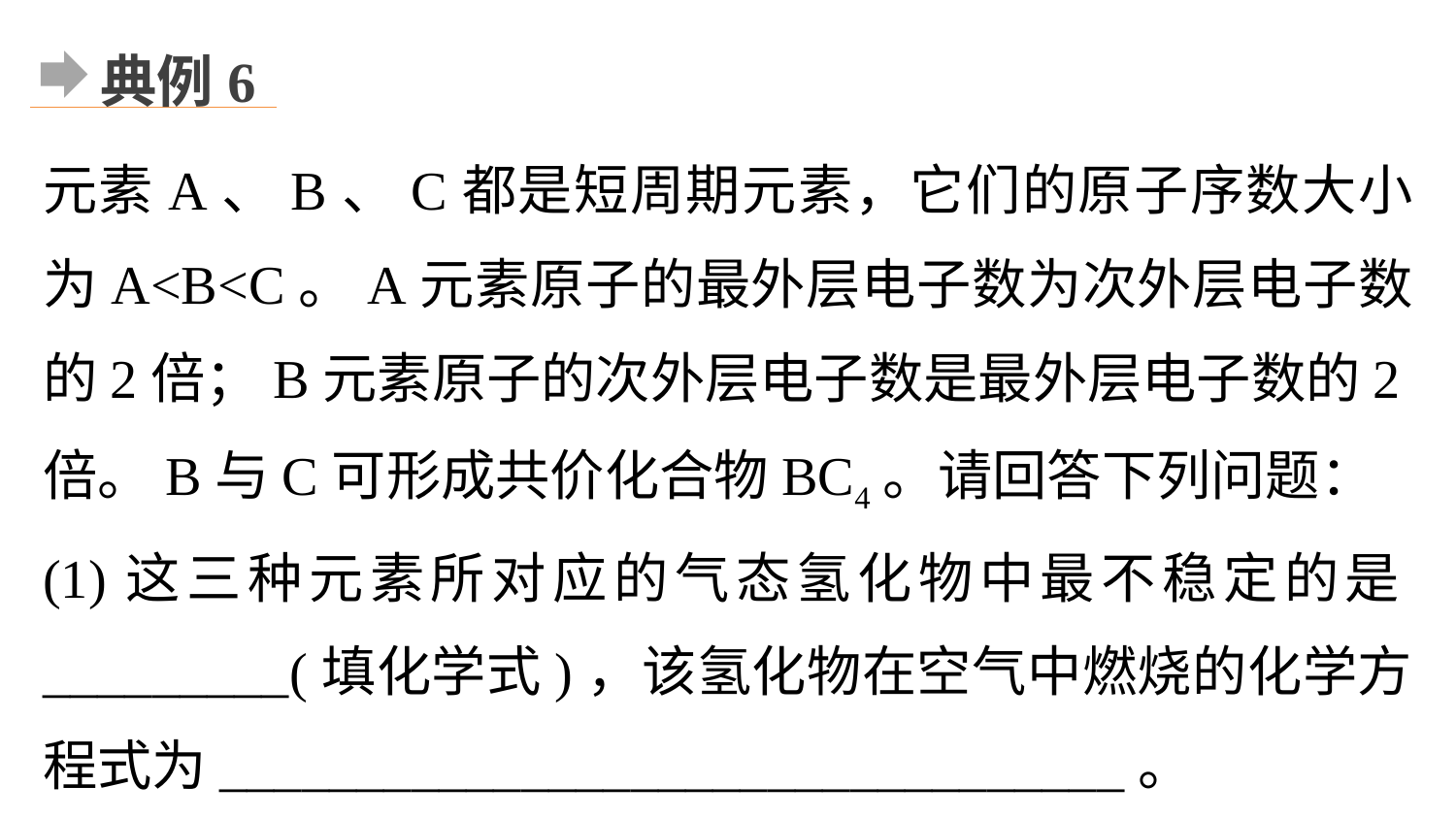

典例6

元素A、B、C都是短周期元素，它们的原子序数大小为A<B<C。A元素原子的最外层电子数为次外层电子数的2倍；B元素原子的次外层电子数是最外层电子数的2倍。B与C可形成共价化合物BC4。请回答下列问题：
(1)这三种元素所对应的气态氢化物中最不稳定的是_________(填化学式)，该氢化物在空气中燃烧的化学方程式为_________________________________。